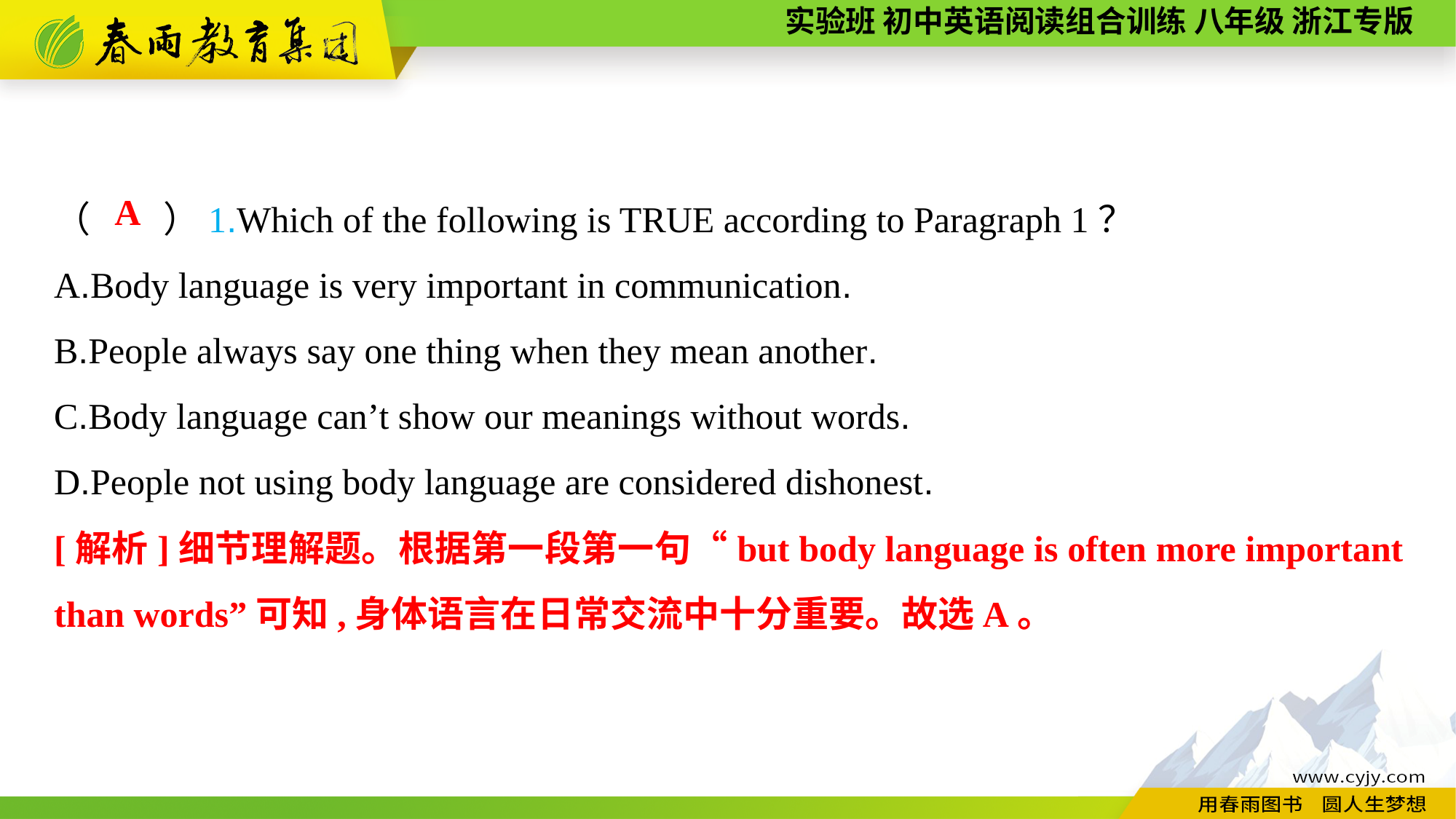

（　　）1.Which of the following is TRUE according to Paragraph 1？
A.Body language is very important in communication.
B.People always say one thing when they mean another.
C.Body language can’t show our meanings without words.
D.People not using body language are considered dishonest.
A
[解析]细节理解题。根据第一段第一句“but body language is often more important than words”可知,身体语言在日常交流中十分重要。故选A。